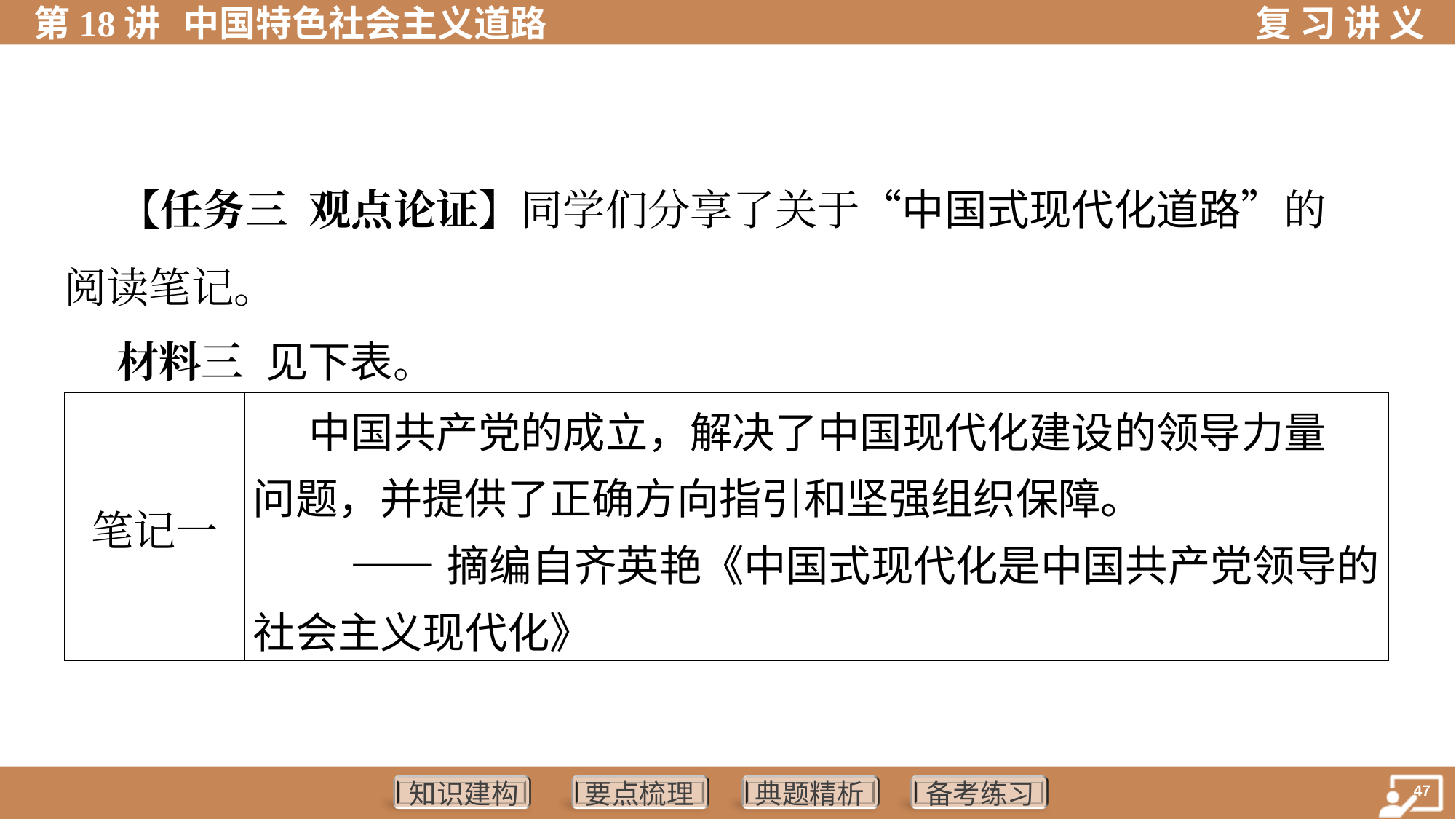

【任务三  观点论证】同学们分享了关于“中国式现代化道路”的
阅读笔记。
    材料三  见下表。
| 笔记一 | 中国共产党的成立，解决了中国现代化建设的领导力量 问题，并提供了正确方向指引和坚强组织保障。 ——摘编自齐英艳《中国式现代化是中国共产党领导的 社会主义现代化》 |
| --- | --- |